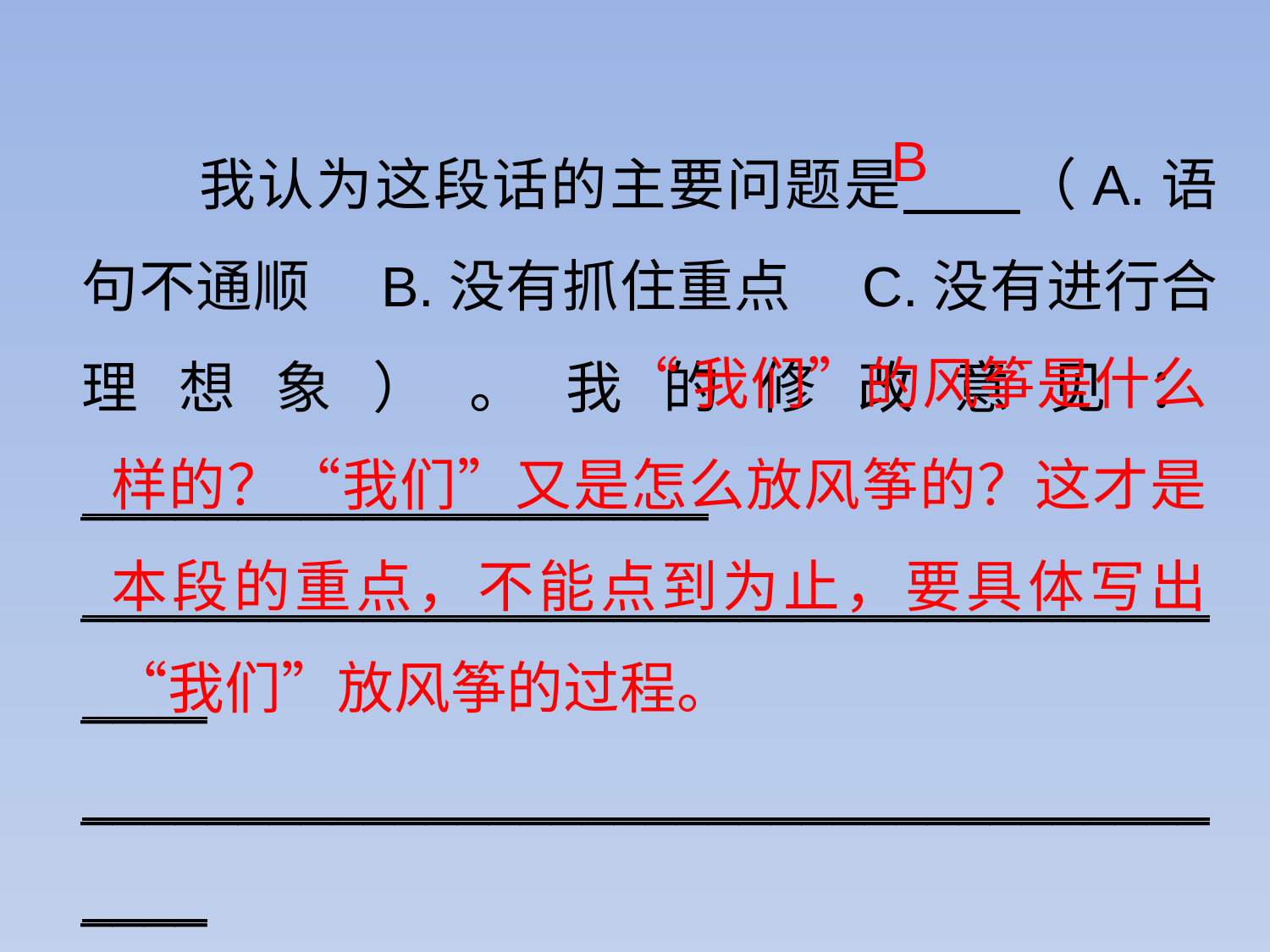

我认为这段话的主要问题是　　（A.语句不通顺　B.没有抓住重点　C.没有进行合理想象）。我的修改意见：____________________
________________________________________
________________________________________
_______________________
B
				“我们”的风筝是什么样的？“我们”又是怎么放风筝的？这才是本段的重点，不能点到为止，要具体写出“我们”放风筝的过程。